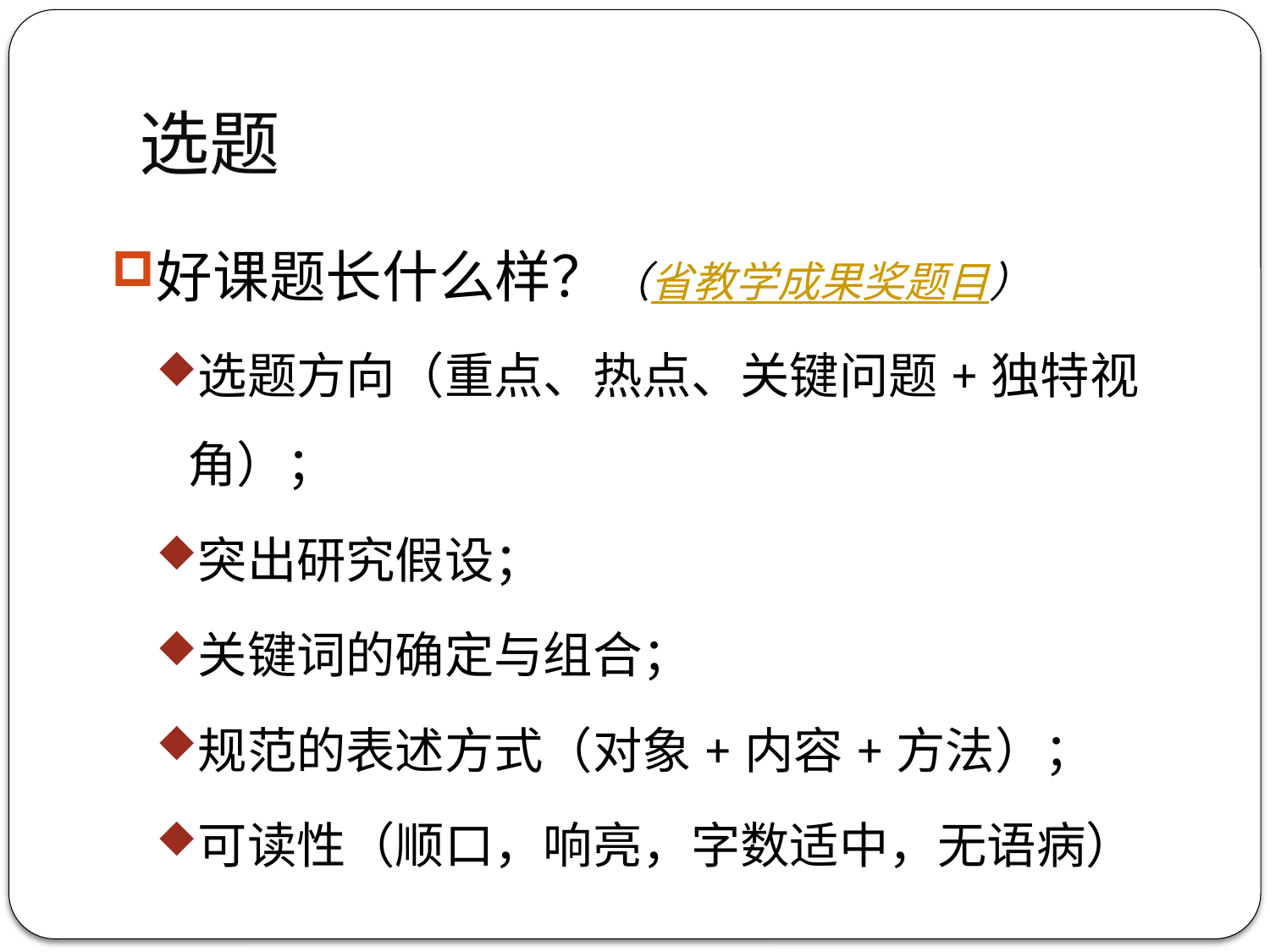

# 选题
好课题长什么样？（省教学成果奖题目）
选题方向（重点、热点、关键问题+独特视角）；
突出研究假设；
关键词的确定与组合；
规范的表述方式（对象+内容+方法）；
可读性（顺口，响亮，字数适中，无语病）